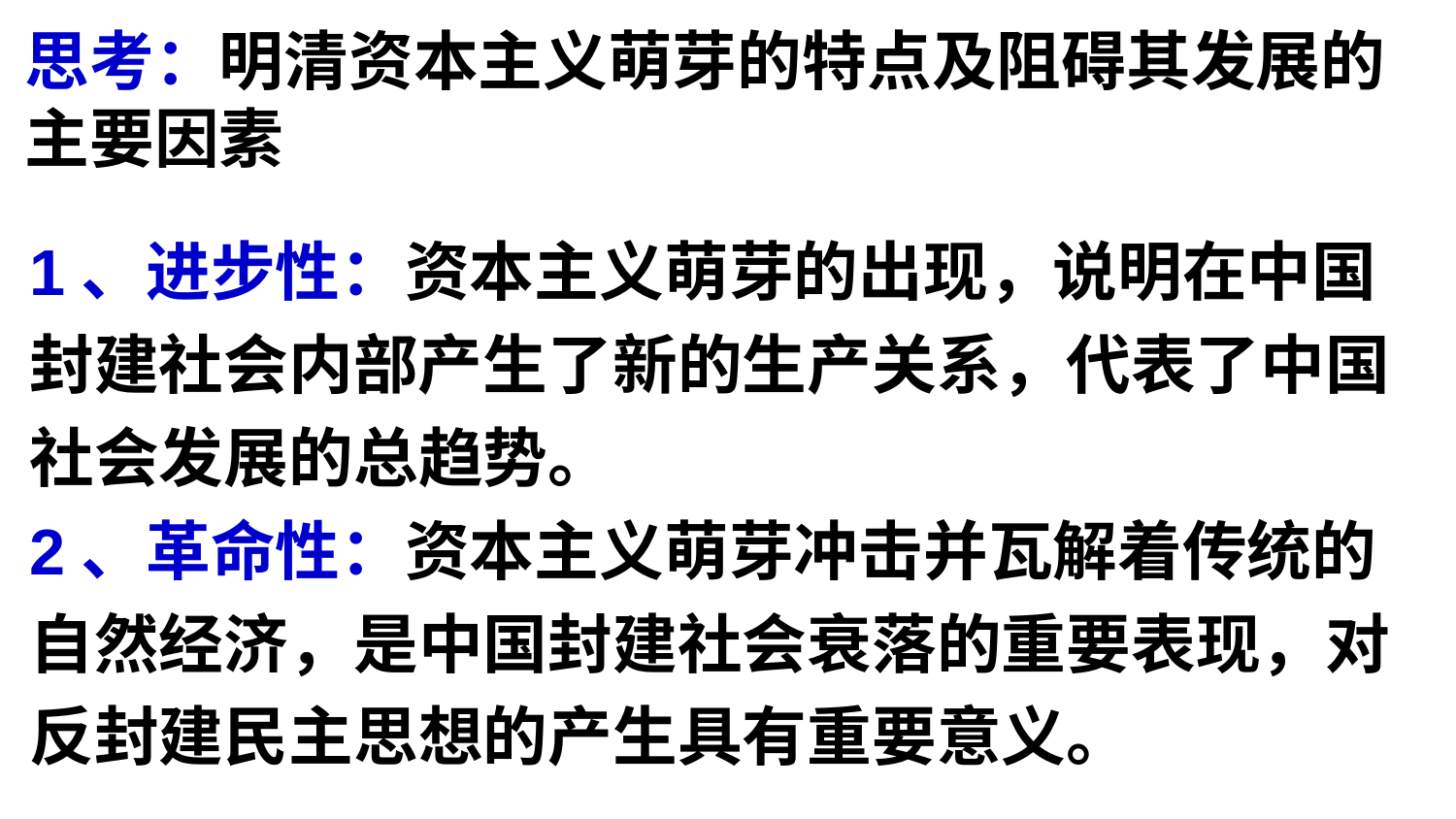

思考：明清资本主义萌芽的特点及阻碍其发展的主要因素
1、进步性：资本主义萌芽的出现，说明在中国封建社会内部产生了新的生产关系，代表了中国社会发展的总趋势。
2、革命性：资本主义萌芽冲击并瓦解着传统的自然经济，是中国封建社会衰落的重要表现，对反封建民主思想的产生具有重要意义。